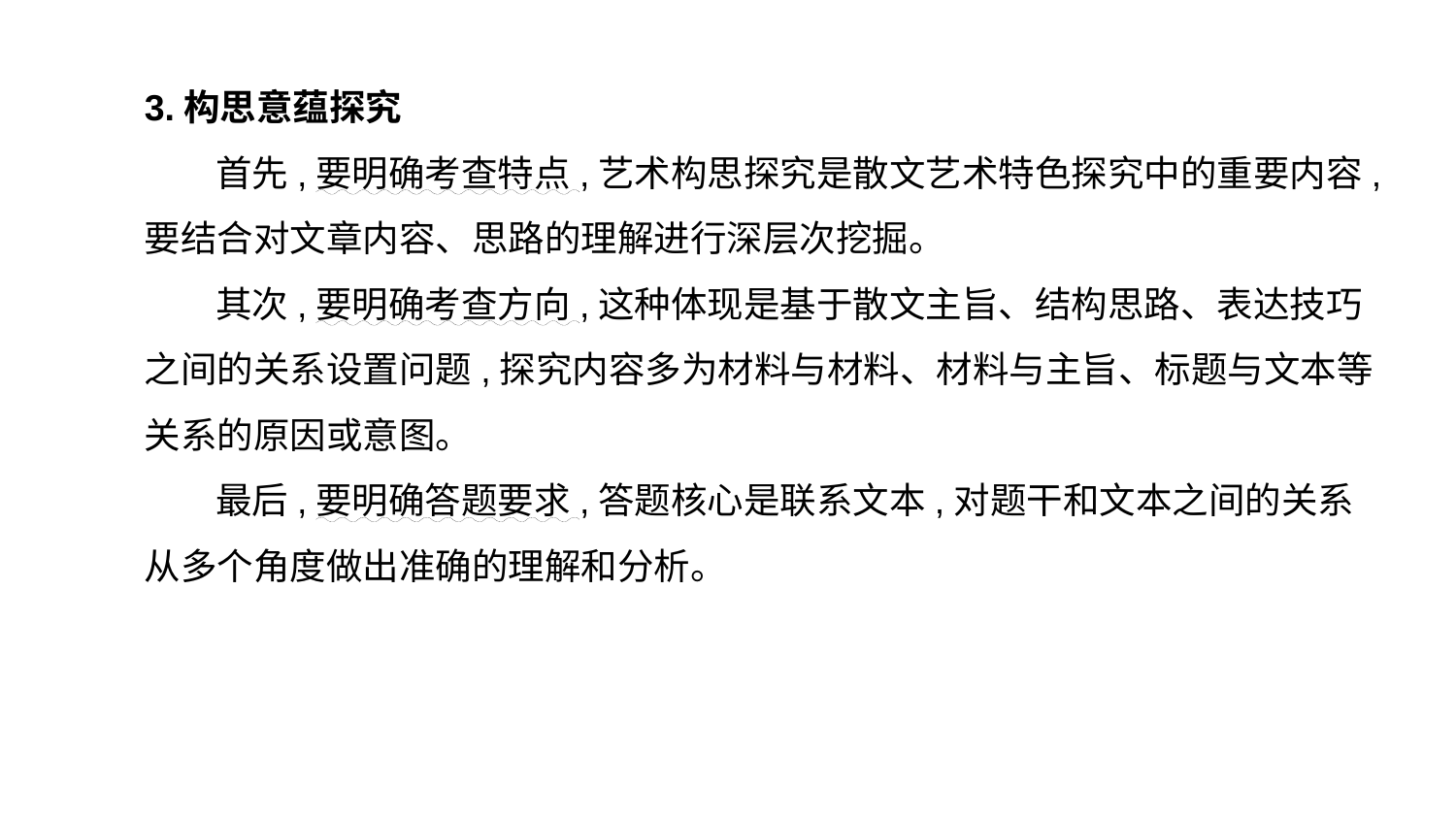

3.构思意蕴探究
首先,要明确考查特点,艺术构思探究是散文艺术特色探究中的重要内容,要结合对文章内容、思路的理解进行深层次挖掘。
其次,要明确考查方向,这种体现是基于散文主旨、结构思路、表达技巧之间的关系设置问题,探究内容多为材料与材料、材料与主旨、标题与文本等关系的原因或意图。
最后,要明确答题要求,答题核心是联系文本,对题干和文本之间的关系从多个角度做出准确的理解和分析。